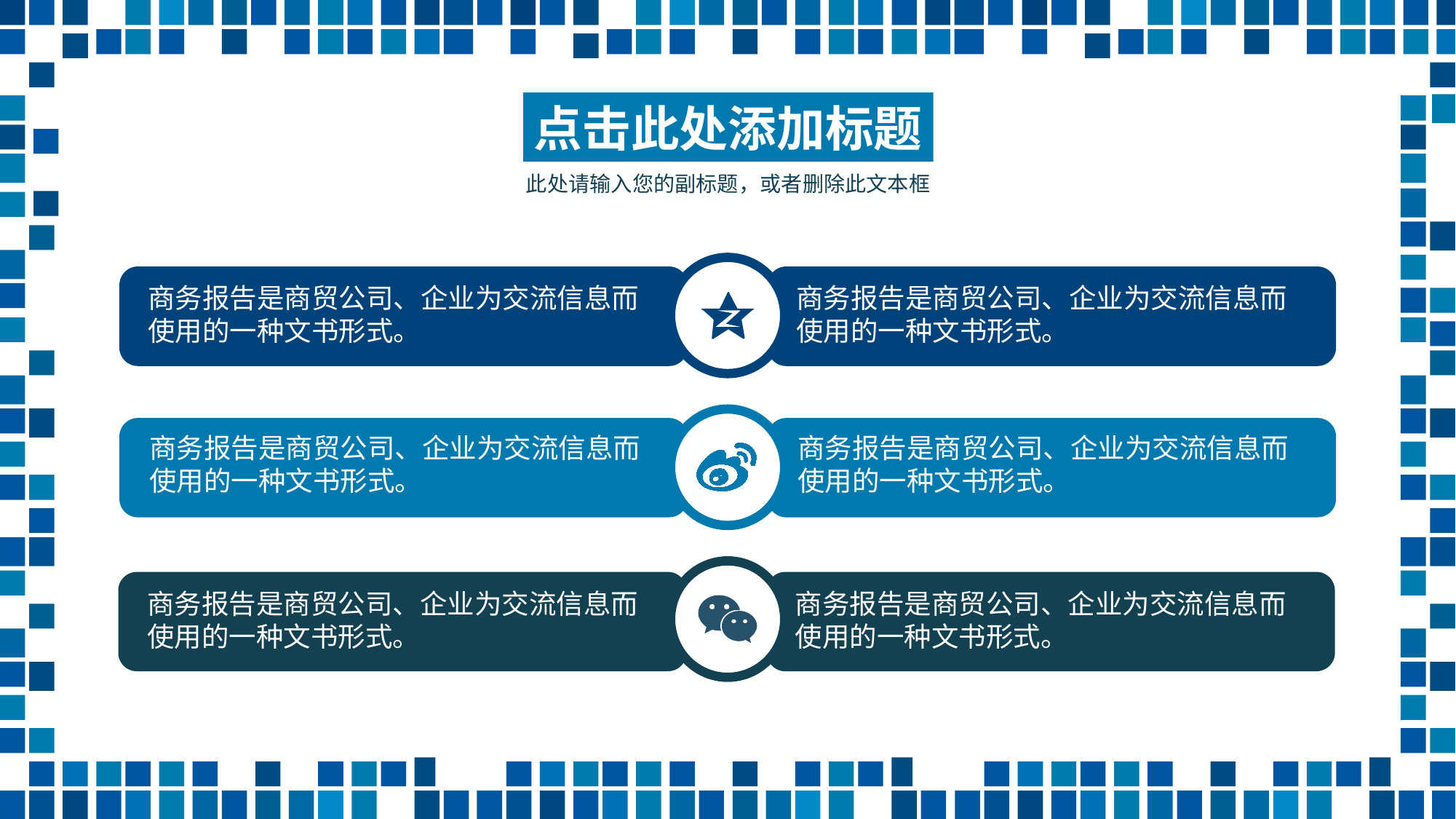

点击此处添加标题

此处请输入您的副标题，或者删除此文本框

商务报告是商贸公司、企业为交流信息而使用的一种文书形式。
商务报告是商贸公司、企业为交流信息而使用的一种文书形式。

商务报告是商贸公司、企业为交流信息而使用的一种文书形式。
商务报告是商贸公司、企业为交流信息而使用的一种文书形式。

商务报告是商贸公司、企业为交流信息而使用的一种文书形式。
商务报告是商贸公司、企业为交流信息而使用的一种文书形式。